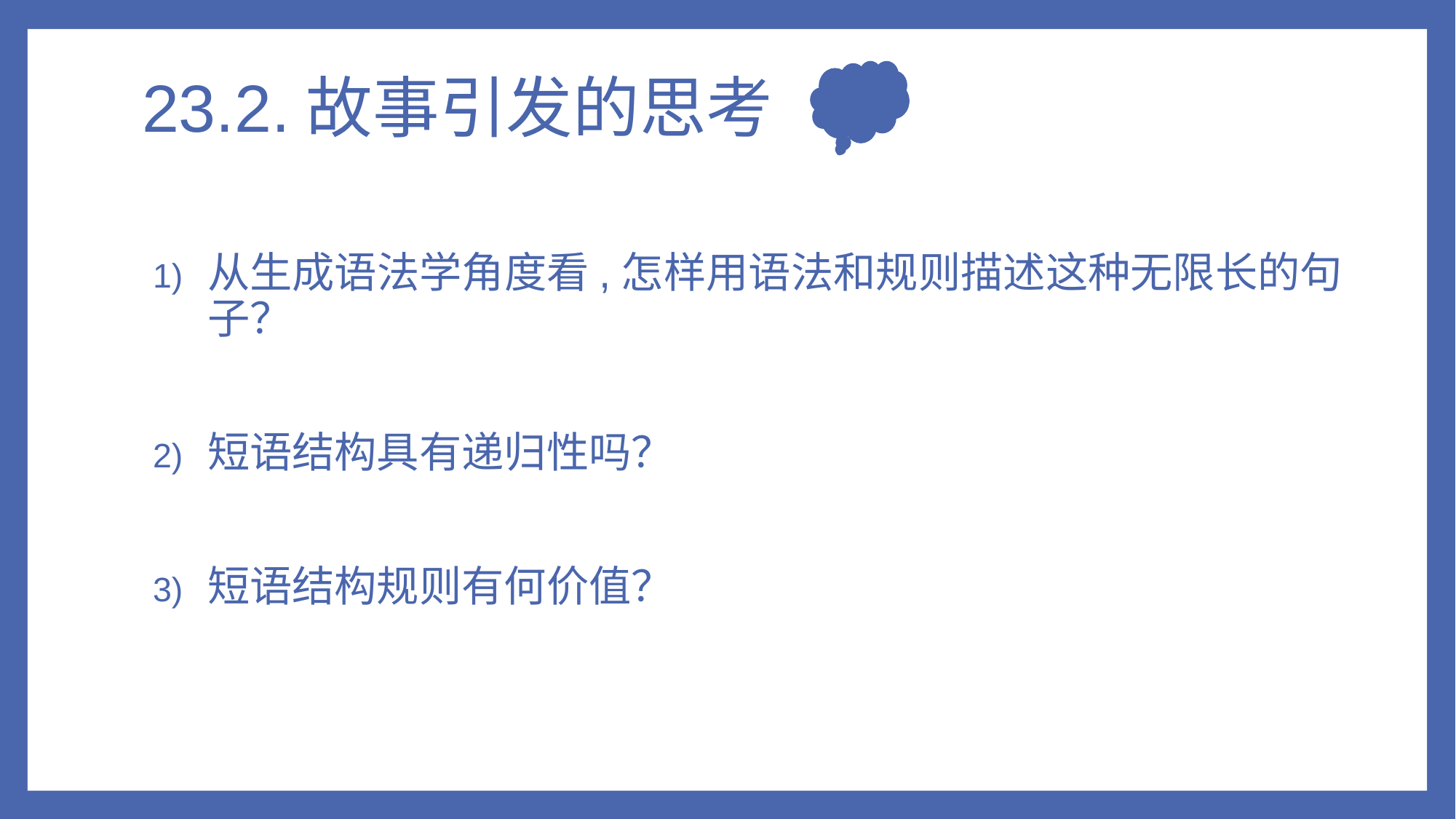

# 23.2.故事引发的思考

从生成语法学角度看,怎样用语法和规则描述这种无限长的句子？

短语结构具有递归性吗？

短语结构规则有何价值？